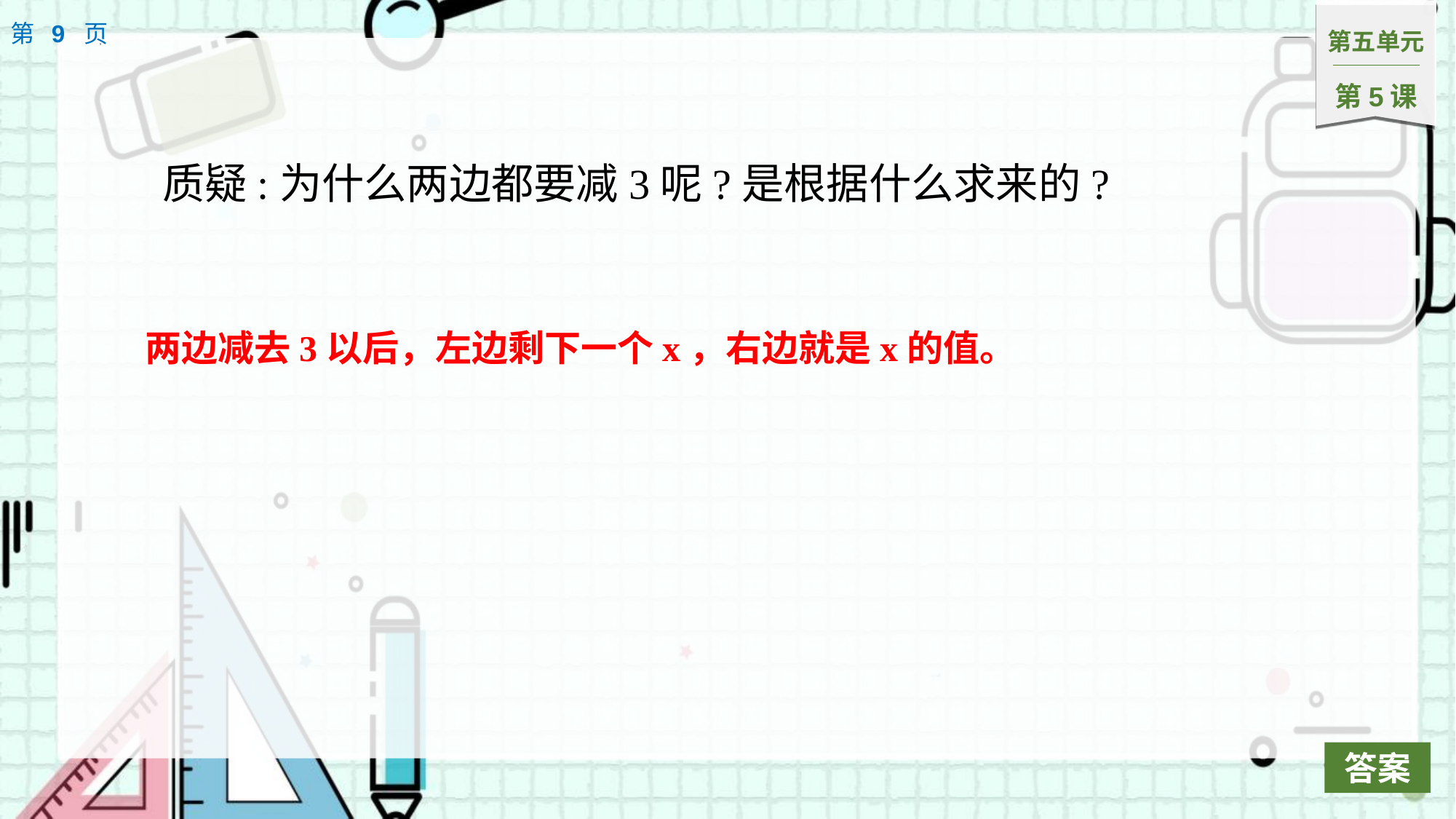

质疑:为什么两边都要减3呢?是根据什么求来的?

两边减去3以后，左边剩下一个x，右边就是x的值。
答案